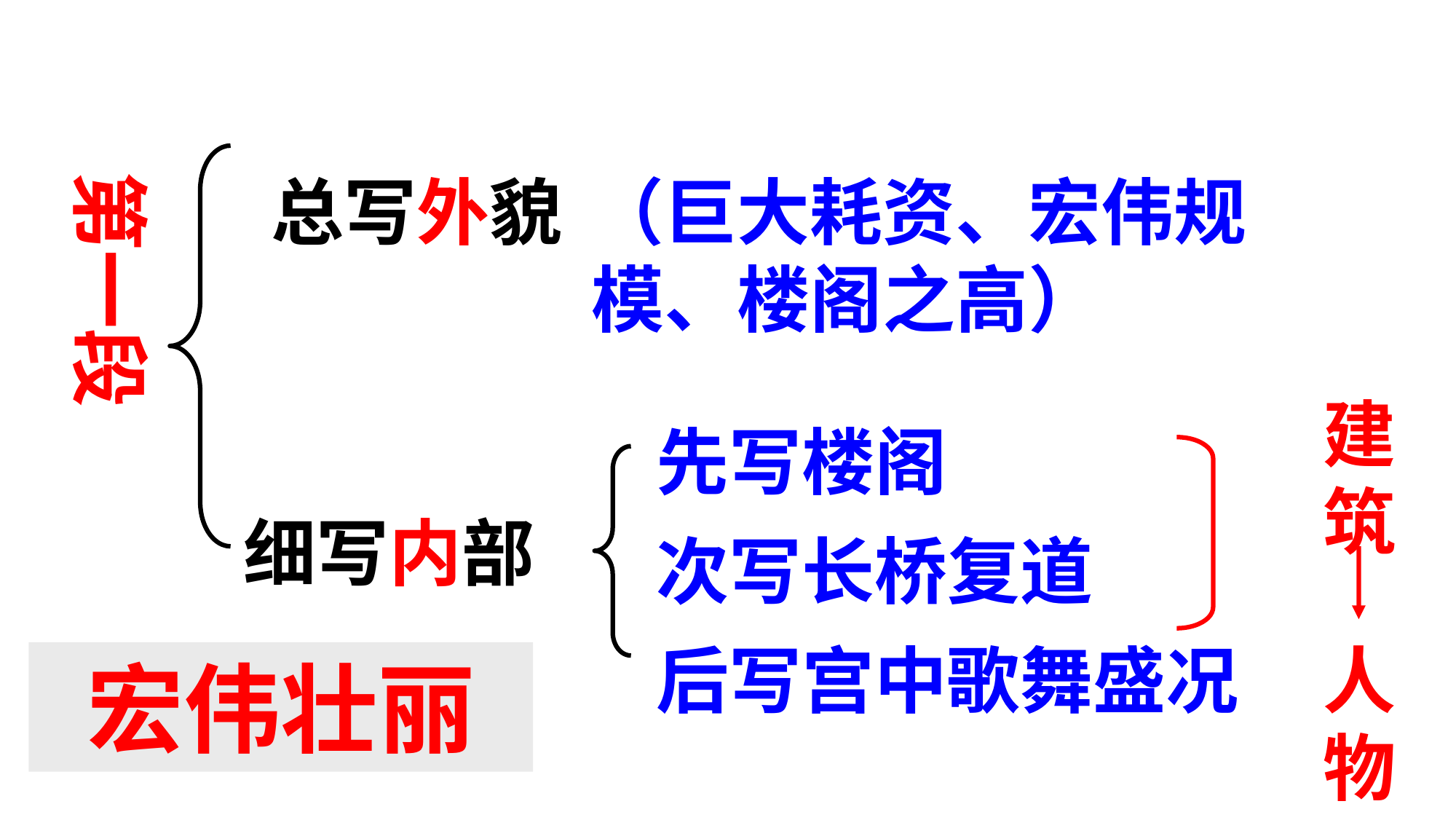

第一段

总写外貌
（巨大耗资、宏伟规模、楼阁之高）
建筑
先写楼阁

细写内部
次写长桥复道

后写宫中歌舞盛况
人物
 宏伟壮丽